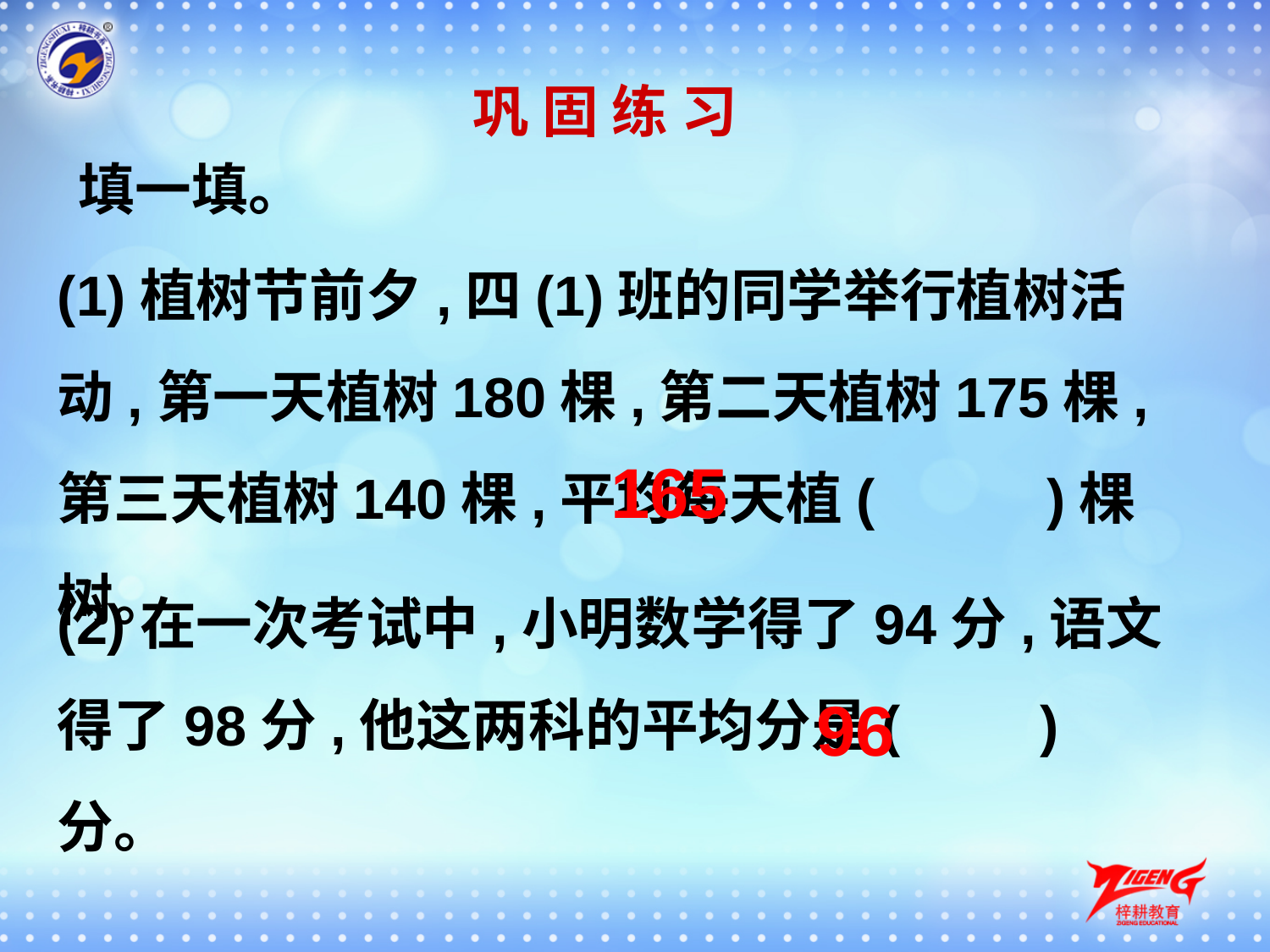

巩 固 练 习
填一填。
(1)植树节前夕,四(1)班的同学举行植树活动,第一天植树180棵,第二天植树175棵,第三天植树140棵,平均每天植(  　　)棵树。
165
(2)在一次考试中,小明数学得了94分,语文得了98分,他这两科的平均分是(　　)分。
96